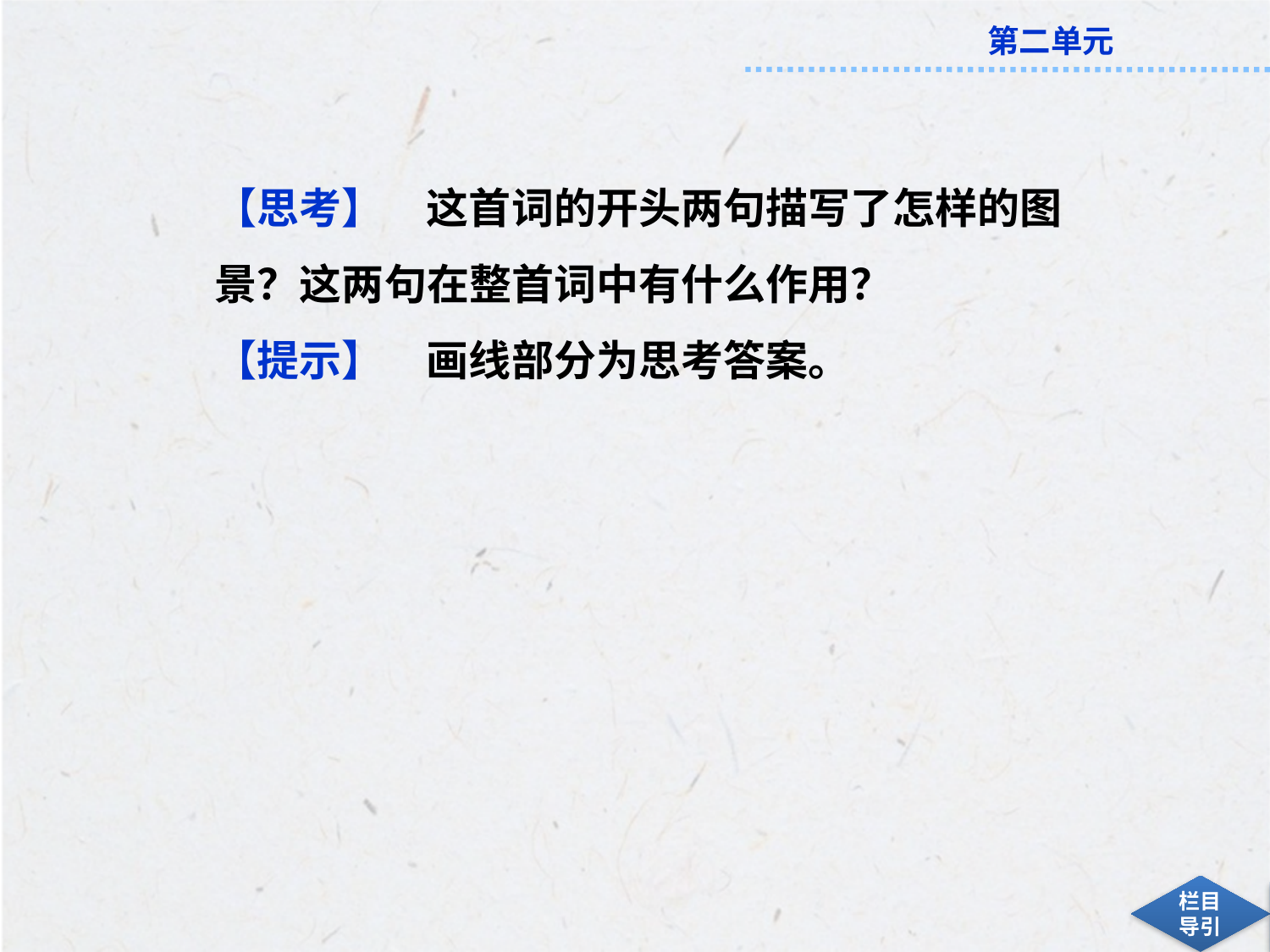

【思考】　这首词的开头两句描写了怎样的图景？这两句在整首词中有什么作用？
【提示】　画线部分为思考答案。